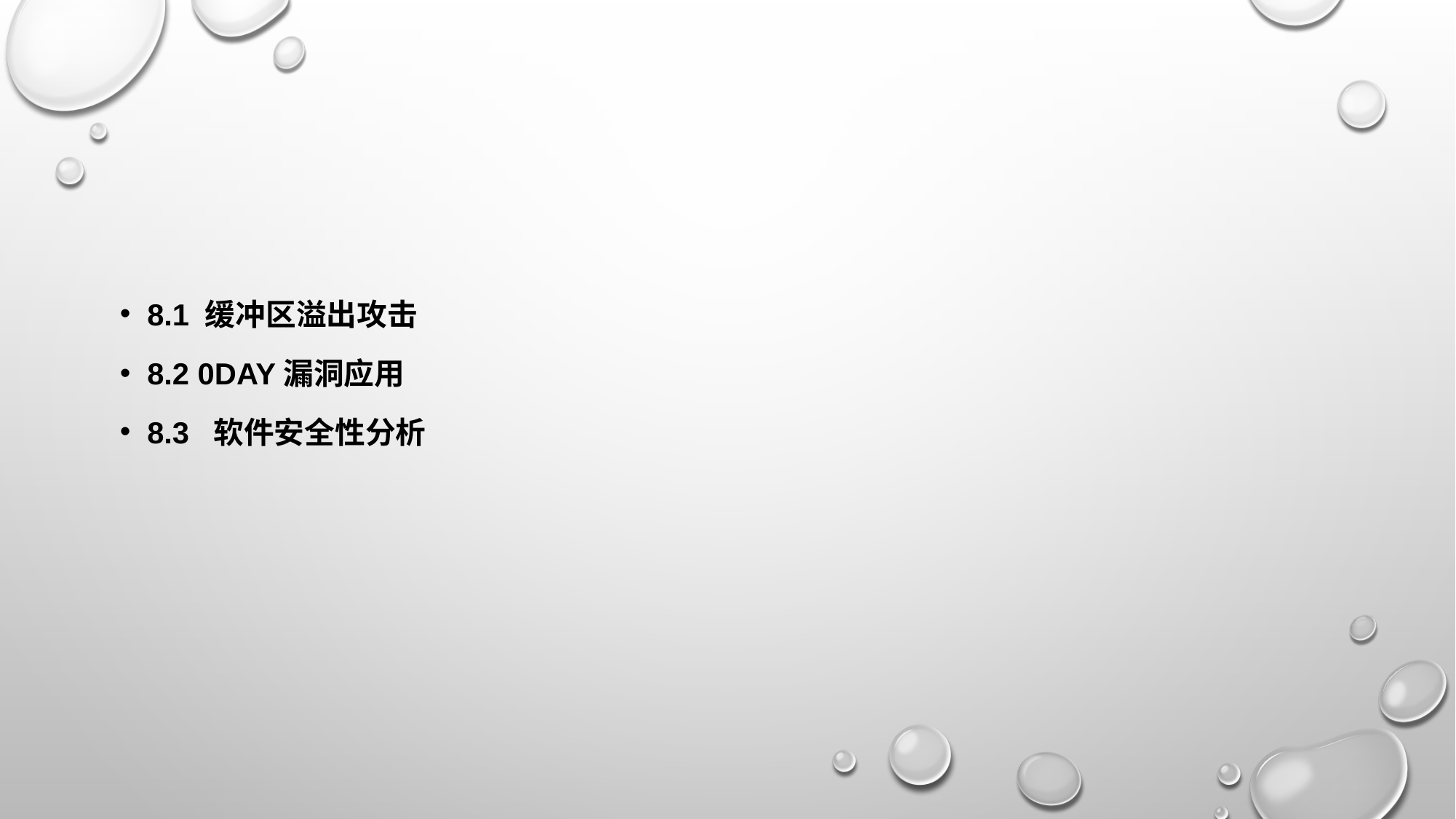

#
8.1 缓冲区溢出攻击
8.2 0day漏洞应用
8.3  软件安全性分析